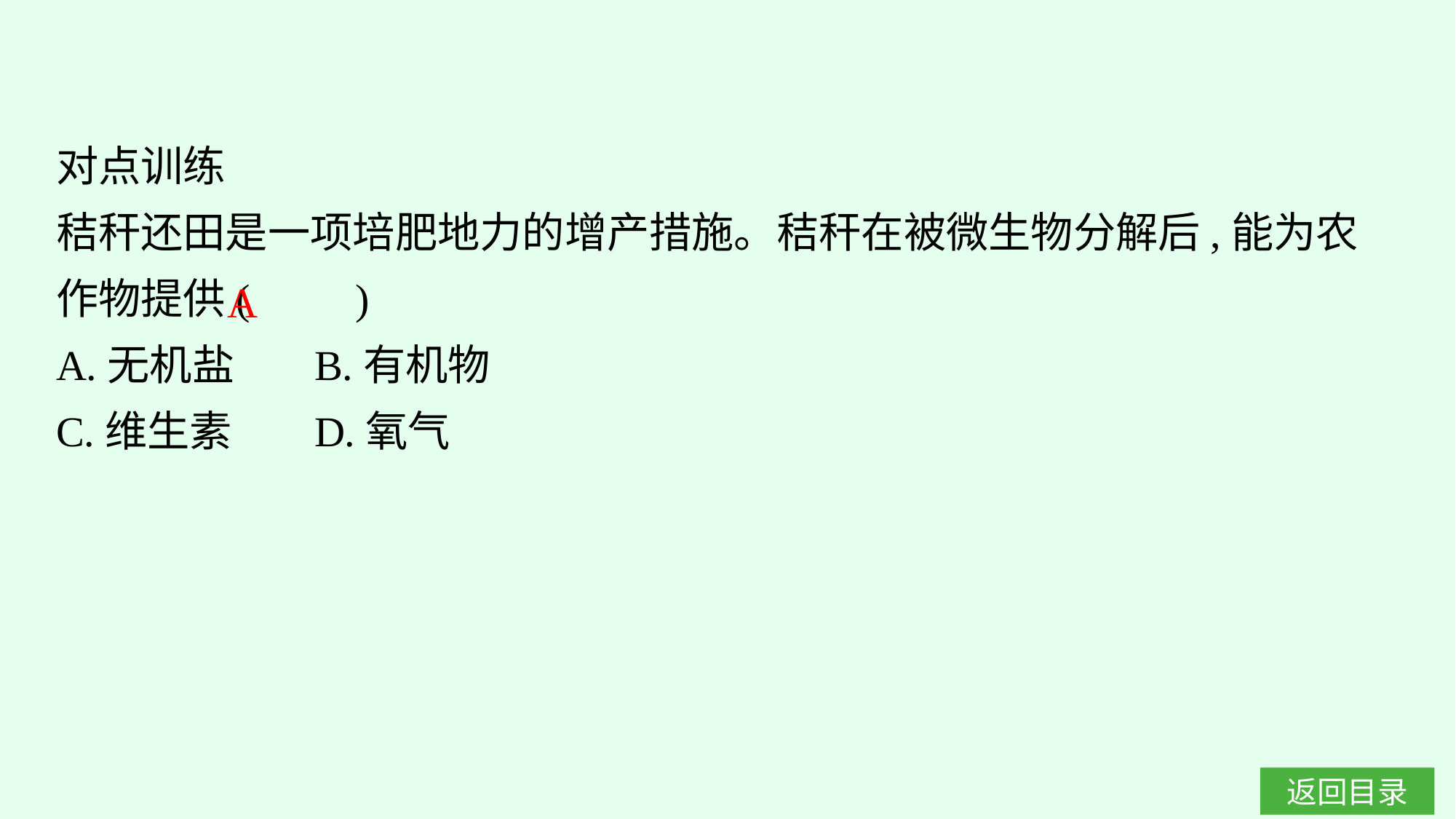

对点训练
秸秆还田是一项培肥地力的增产措施。秸秆在被微生物分解后,能为农作物提供(　　)
A.无机盐	B.有机物
C.维生素	D.氧气
A